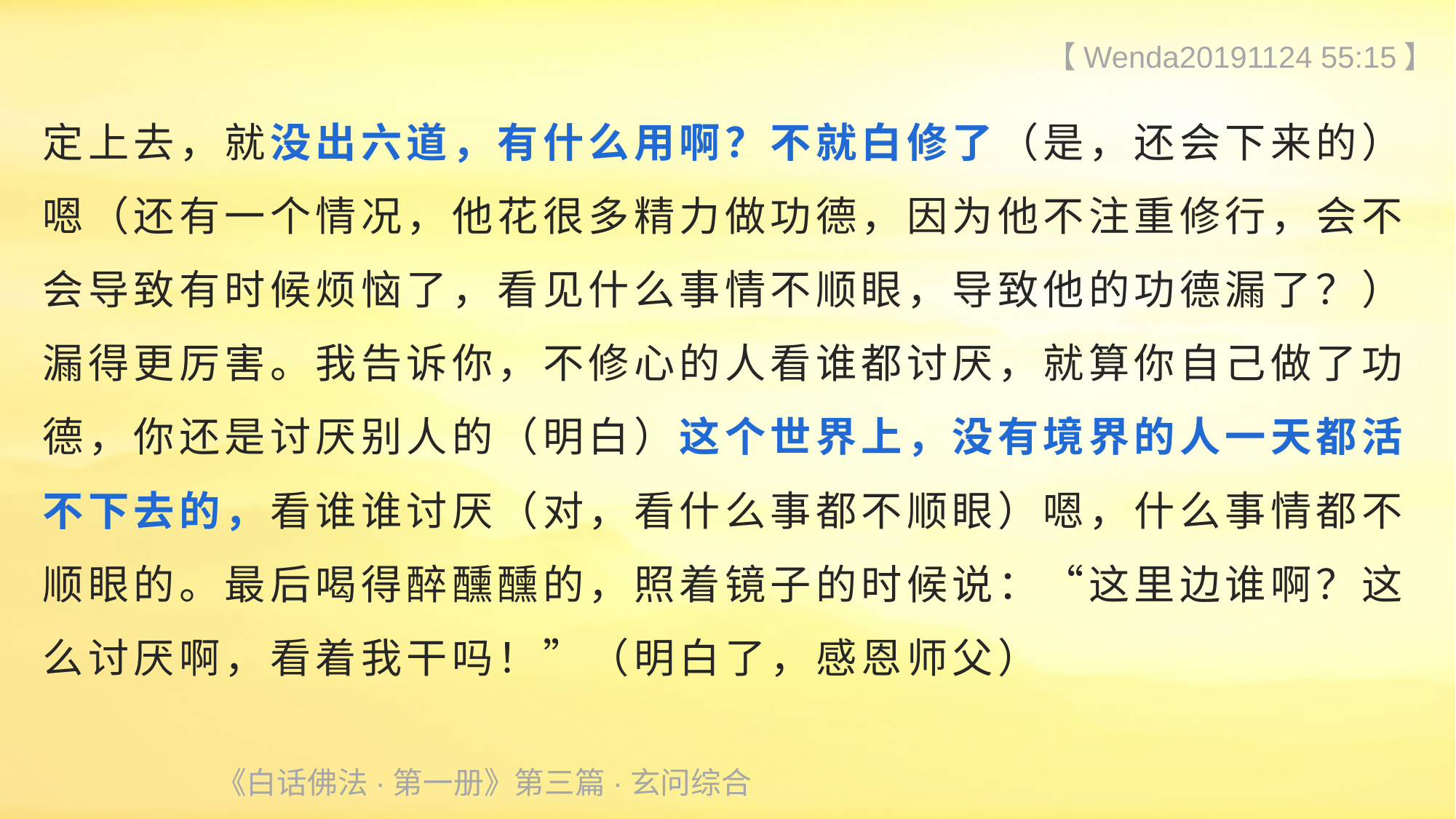

【Wenda20191124 55:15】
定上去，就没出六道，有什么用啊？不就白修了（是，还会下来的）嗯（还有一个情况，他花很多精力做功德，因为他不注重修行，会不会导致有时候烦恼了，看见什么事情不顺眼，导致他的功德漏了？）漏得更厉害。我告诉你，不修心的人看谁都讨厌，就算你自己做了功德，你还是讨厌别人的（明白）这个世界上，没有境界的人一天都活不下去的，看谁谁讨厌（对，看什么事都不顺眼）嗯，什么事情都不顺眼的。最后喝得醉醺醺的，照着镜子的时候说：“这里边谁啊？这么讨厌啊，看着我干吗！”（明白了，感恩师父）
                             《白话佛法·第一册》第三篇·玄问综合